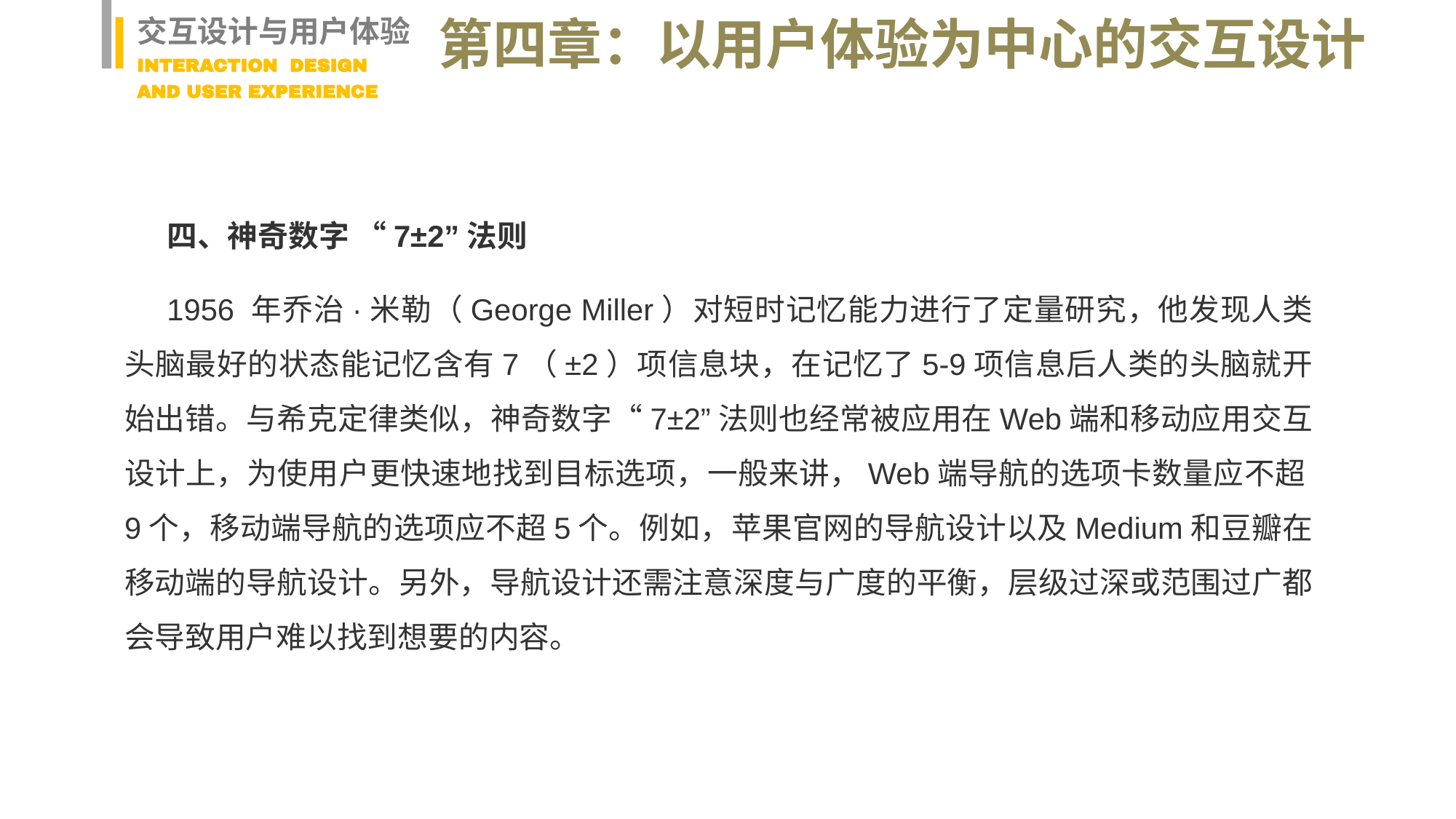

交互设计与用户体验
INTERACTION  DESIGN
AND USER EXPERIENCE
第四章：以用户体验为中心的交互设计

四、神奇数字 “7±2”法则
1956 年乔治·米勒（George Miller）对短时记忆能力进行了定量研究，他发现人类头脑最好的状态能记忆含有7（±2）项信息块，在记忆了5-9项信息后人类的头脑就开始出错。与希克定律类似，神奇数字“7±2”法则也经常被应用在Web端和移动应用交互设计上，为使用户更快速地找到目标选项，一般来讲，Web端导航的选项卡数量应不超9个，移动端导航的选项应不超5个。例如，苹果官网的导航设计以及Medium和豆瓣在移动端的导航设计。另外，导航设计还需注意深度与广度的平衡，层级过深或范围过广都会导致用户难以找到想要的内容。